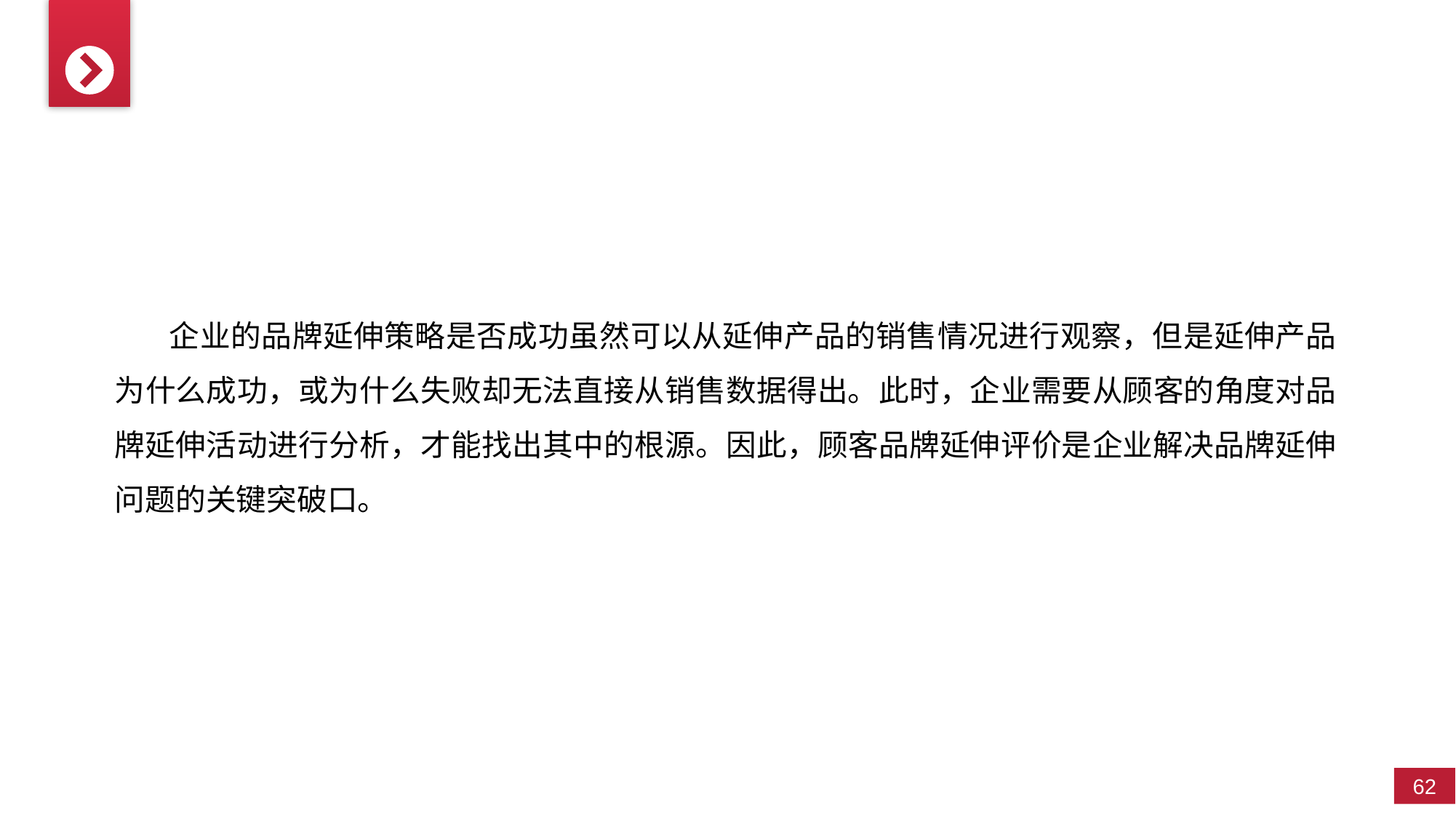

企业的品牌延伸策略是否成功虽然可以从延伸产品的销售情况进行观察，但是延伸产品为什么成功，或为什么失败却无法直接从销售数据得出。此时，企业需要从顾客的角度对品牌延伸活动进行分析，才能找出其中的根源。因此，顾客品牌延伸评价是企业解决品牌延伸问题的关键突破口。